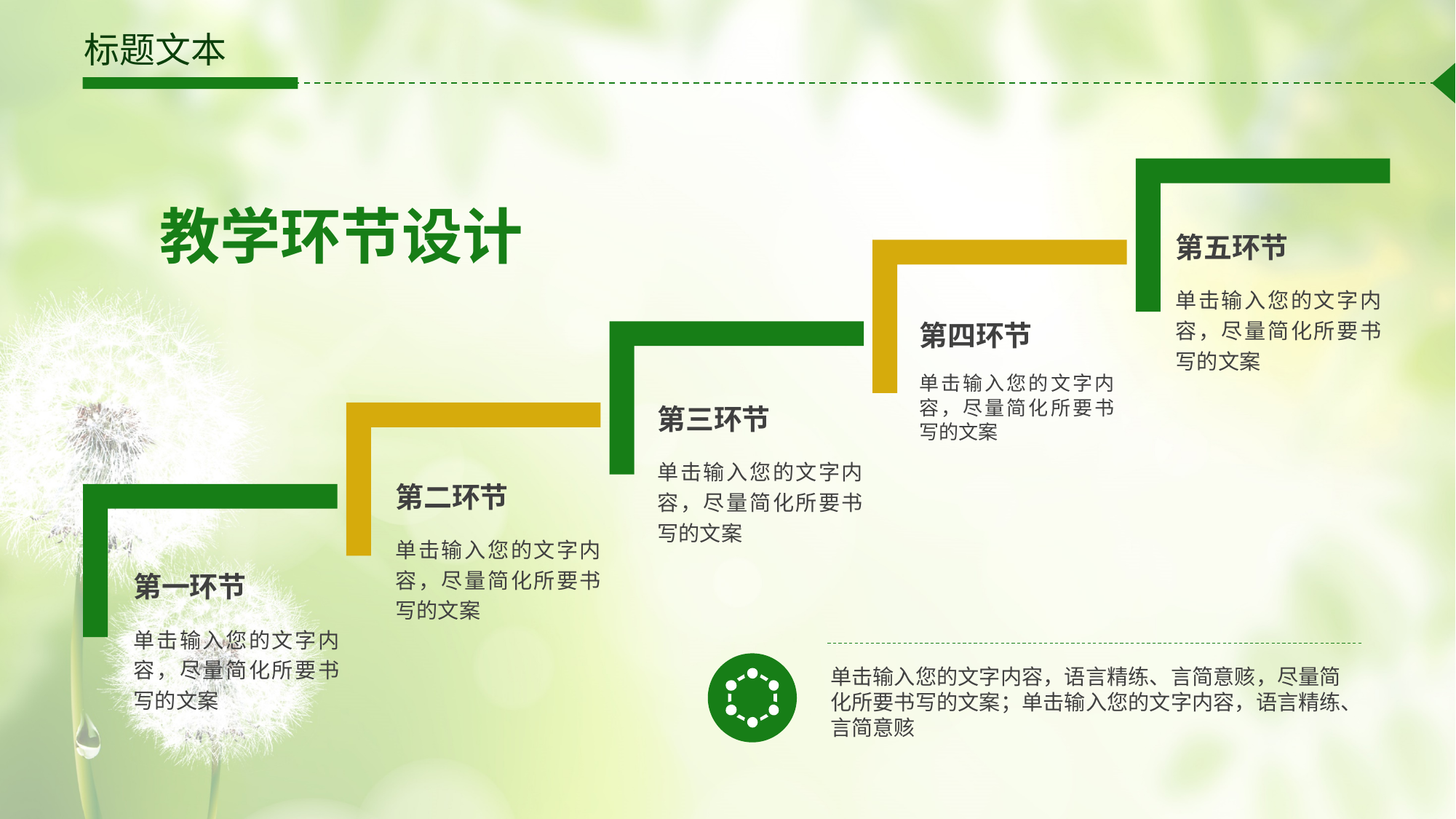

# 标题文本

教学环节设计
第五环节

单击输入您的文字内容，尽量简化所要书写的文案
第四环节

单击输入您的文字内容，尽量简化所要书写的文案
第三环节

单击输入您的文字内容，尽量简化所要书写的文案
第二环节
单击输入您的文字内容，尽量简化所要书写的文案
第一环节
单击输入您的文字内容，尽量简化所要书写的文案

单击输入您的文字内容，语言精练、言简意赅，尽量简化所要书写的文案；单击输入您的文字内容，语言精练、言简意赅